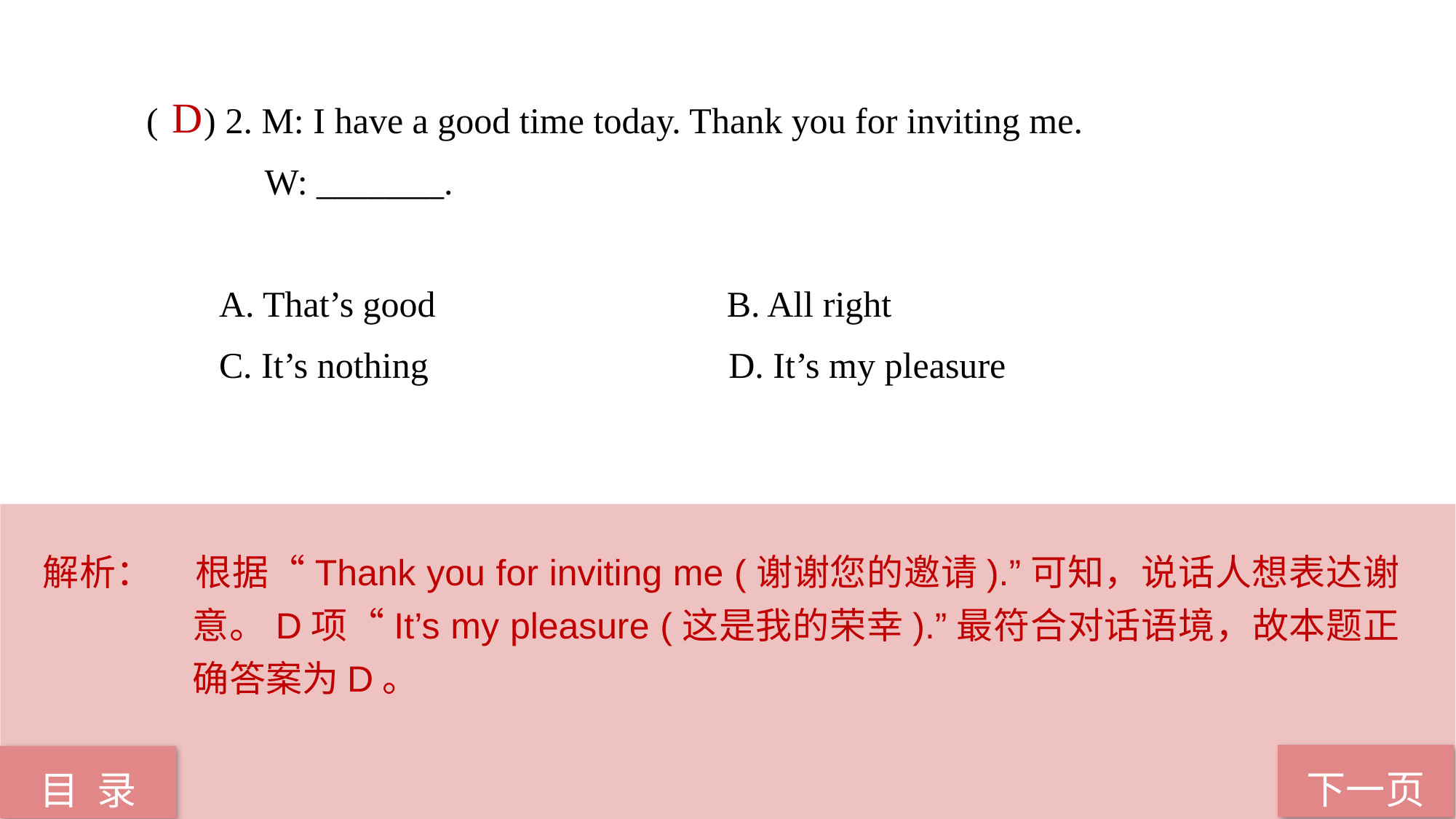

(     ) 2. M: I have a good time today. Thank you for inviting me.
             W: _______.

        A. That’s good                                B. All right
        C. It’s nothing                                 D. It’s my pleasure
 D
解析：	根据“Thank you for inviting me (谢谢您的邀请).”可知，说话人想表达谢意。D项“It’s my pleasure (这是我的荣幸).”最符合对话语境，故本题正确答案为D。